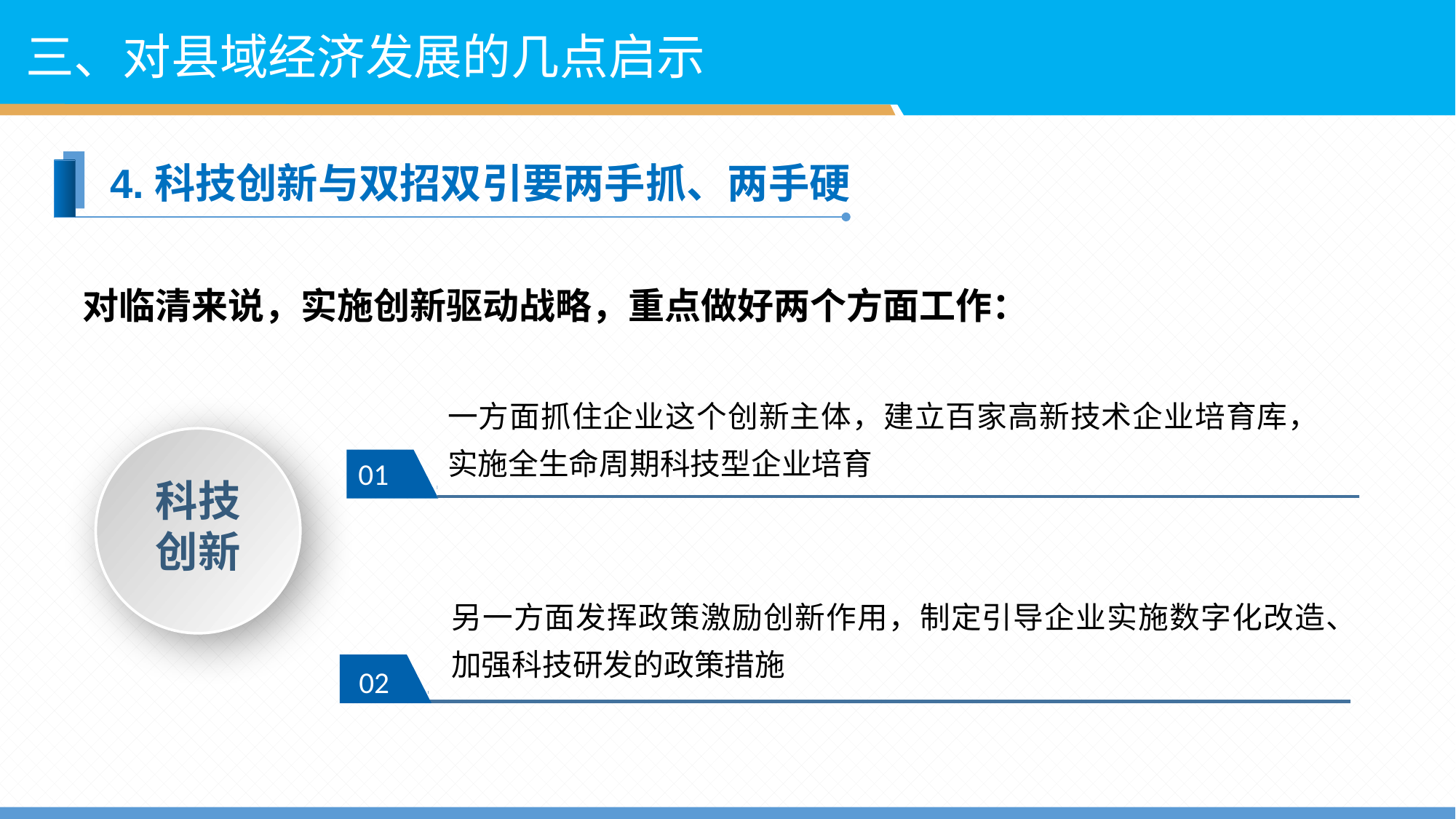

三、对县域经济发展的几点启示

4.科技创新与双招双引要两手抓、两手硬

对临清来说，实施创新驱动战略，重点做好两个方面工作：
一方面抓住企业这个创新主体，建立百家高新技术企业培育库，实施全生命周期科技型企业培育

01

科技创新

另一方面发挥政策激励创新作用，制定引导企业实施数字化改造、加强科技研发的政策措施

02